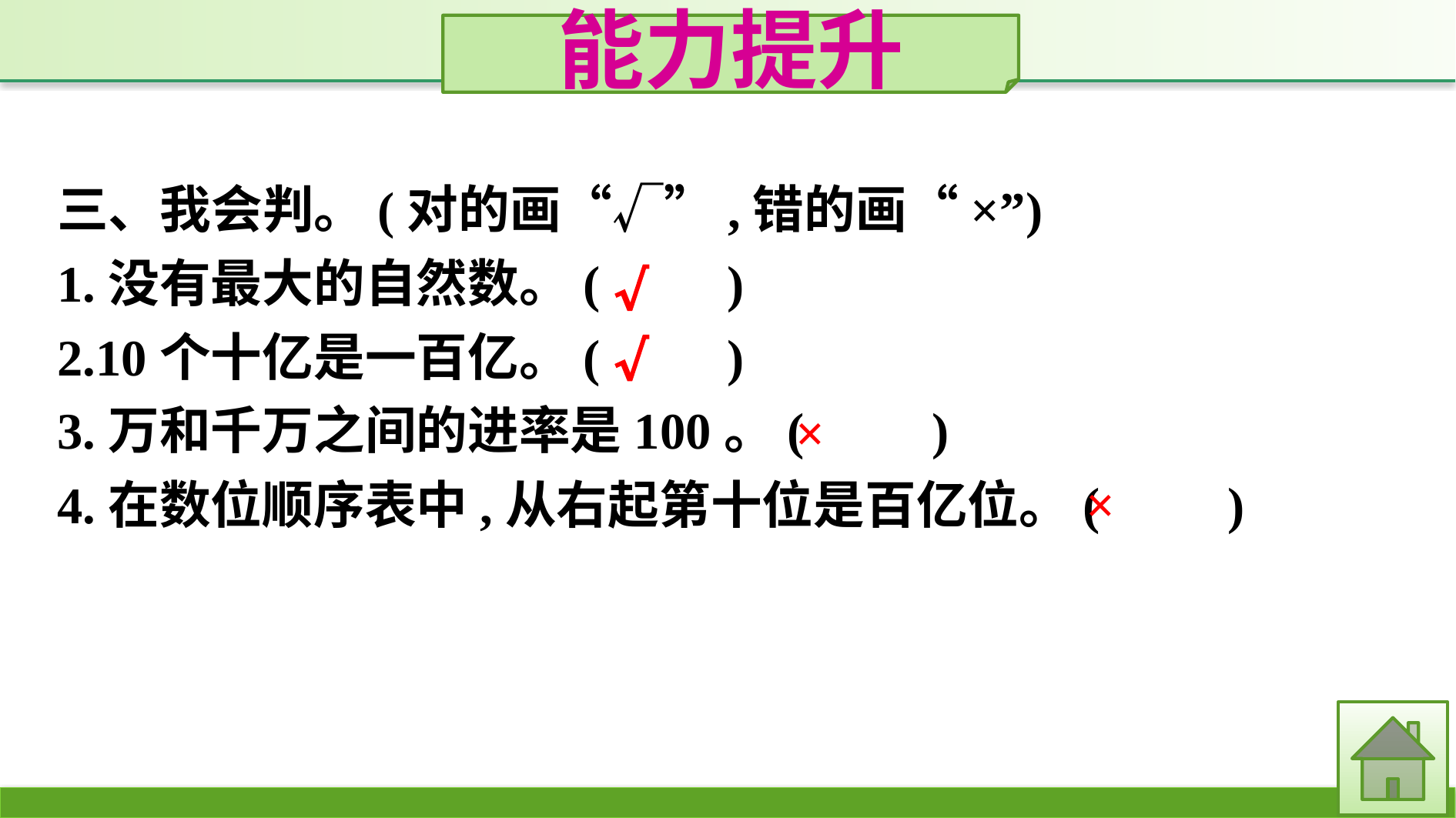

能力提升
三、我会判。(对的画“√”,错的画“×”)
1.没有最大的自然数。(　　)
2.10个十亿是一百亿。(　　)
3.万和千万之间的进率是100。(　　)
4.在数位顺序表中,从右起第十位是百亿位。(　　)
√
√
×
×